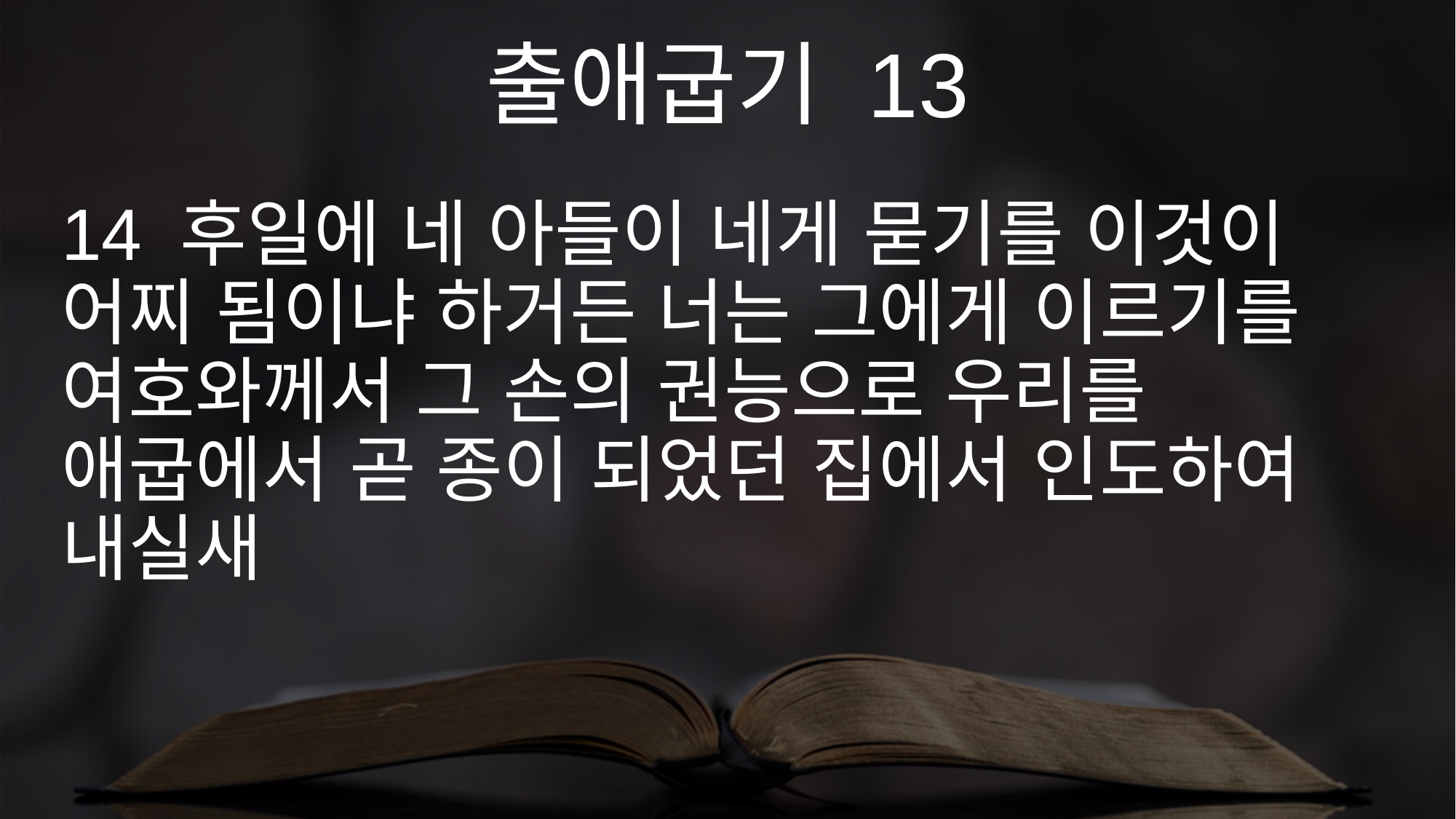

출애굽기 13
14 후일에 네 아들이 네게 묻기를 이것이 어찌 됨이냐 하거든 너는 그에게 이르기를 여호와께서 그 손의 권능으로 우리를 애굽에서 곧 종이 되었던 집에서 인도하여 내실새